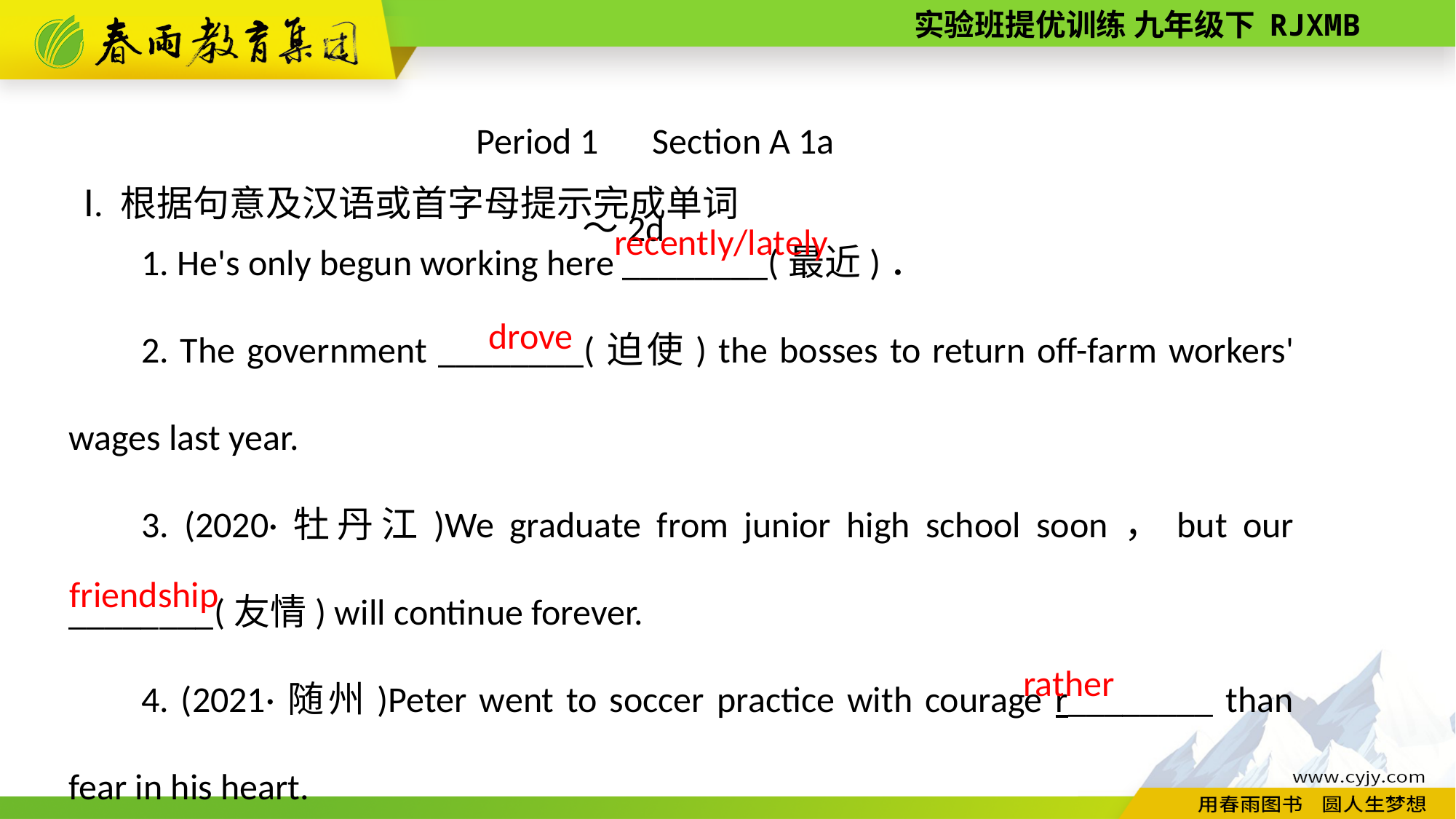

Period 1　Section A 1a～2d
Ⅰ. 根据句意及汉语或首字母提示完成单词
1. He's only begun working here ________(最近)．
2. The government ________(迫使) the bosses to return off­-farm workers' wages last year.
3. (2020·牡丹江)We graduate from junior high school soon，but our ________(友情) will continue forever.
4. (2021·随州)Peter went to soccer practice with courage r________ than fear in his heart.
recently/lately
drove
friendship
rather